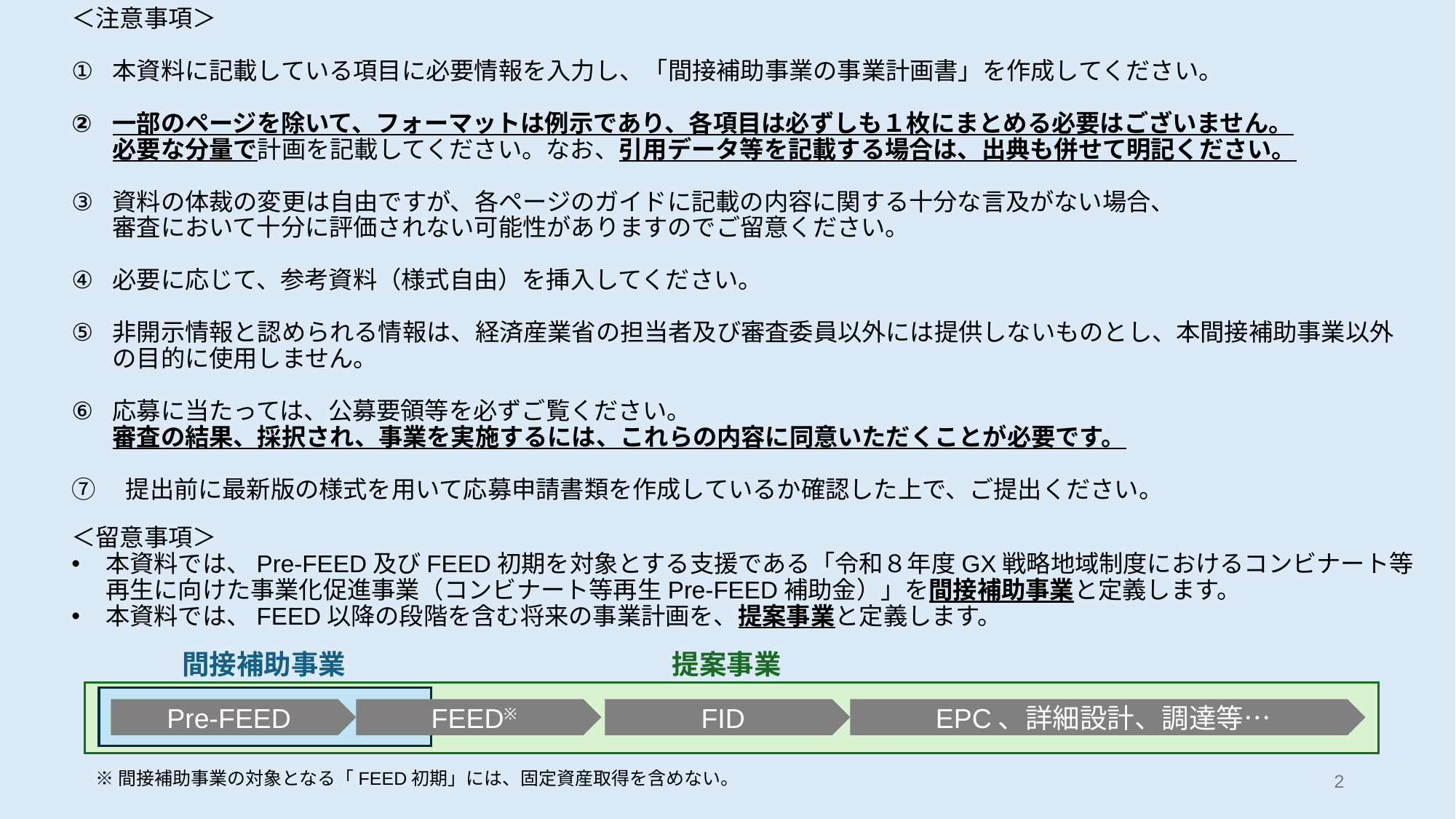

＜注意事項＞

本資料に記載している項目に必要情報を入力し、「間接補助事業の事業計画書」を作成してください。
一部のページを除いて、フォーマットは例示であり、各項目は必ずしも１枚にまとめる必要はございません。
必要な分量で計画を記載してください。なお、引用データ等を記載する場合は、出典も併せて明記ください。
資料の体裁の変更は自由ですが、各ページのガイドに記載の内容に関する十分な言及がない場合、
審査において十分に評価されない可能性がありますのでご留意ください。
必要に応じて、参考資料（様式自由）を挿入してください。
非開示情報と認められる情報は、経済産業省の担当者及び審査委員以外には提供しないものとし、本間接補助事業以外の目的に使用しません。
応募に当たっては、公募要領等を必ずご覧ください。
審査の結果、採択され、事業を実施するには、これらの内容に同意いただくことが必要です。

⑦　提出前に最新版の様式を用いて応募申請書類を作成しているか確認した上で、ご提出ください。
＜留意事項＞
本資料では、Pre-FEED及びFEED初期を対象とする支援である「令和８年度GX戦略地域制度におけるコンビナート等再生に向けた事業化促進事業（コンビナート等再生Pre-FEED補助金）」を間接補助事業と定義します。
本資料では、FEED以降の段階を含む将来の事業計画を、提案事業と定義します。
間接補助事業
提案事業

Pre-FEED
FEED※
FID
EPC、詳細設計、調達等…
2
※間接補助事業の対象となる「FEED初期」には、固定資産取得を含めない。